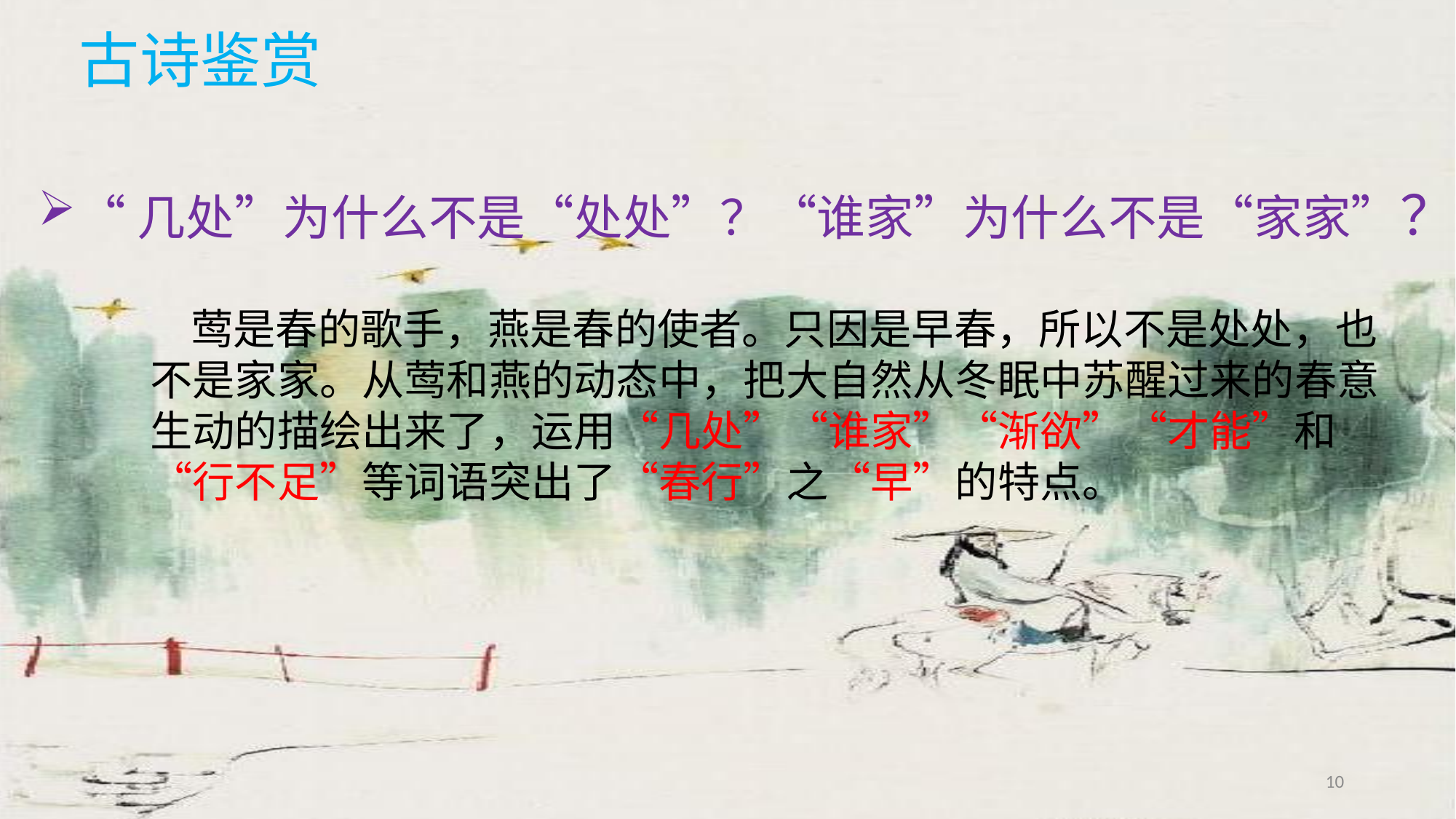

古诗鉴赏
“几处”为什么不是“处处”？“谁家”为什么不是“家家”？
     莺是春的歌手，燕是春的使者。只因是早春，所以不是处处，也不是家家。从莺和燕的动态中，把大自然从冬眠中苏醒过来的春意生动的描绘出来了，运用“几处”“谁家”“渐欲”“才能”和“行不足”等词语突出了“春行”之“早”的特点。
10